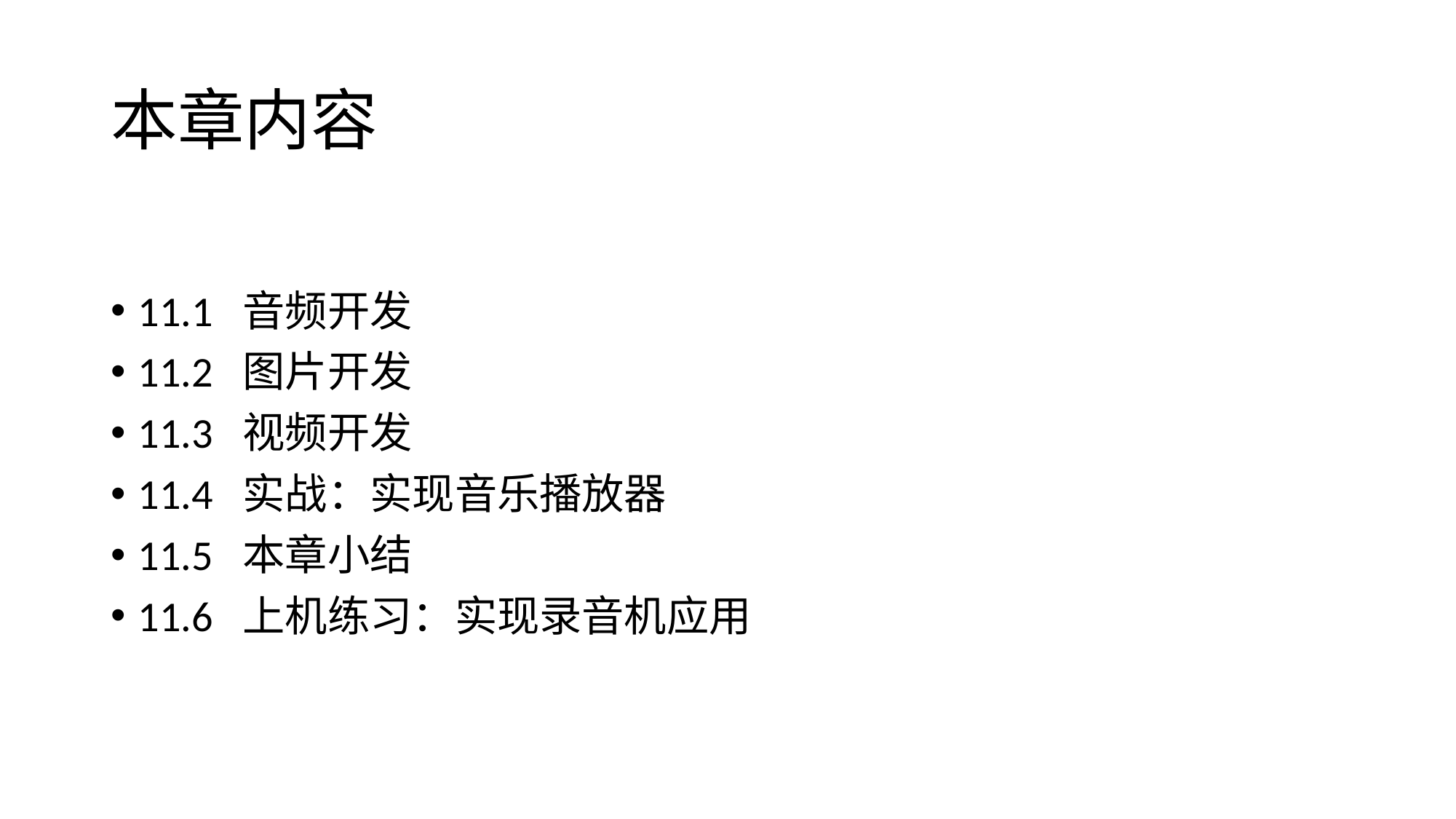

# 本章内容

11.1  音频开发
11.2  图片开发
11.3  视频开发
11.4  实战：实现音乐播放器
11.5  本章小结
11.6  上机练习：实现录音机应用